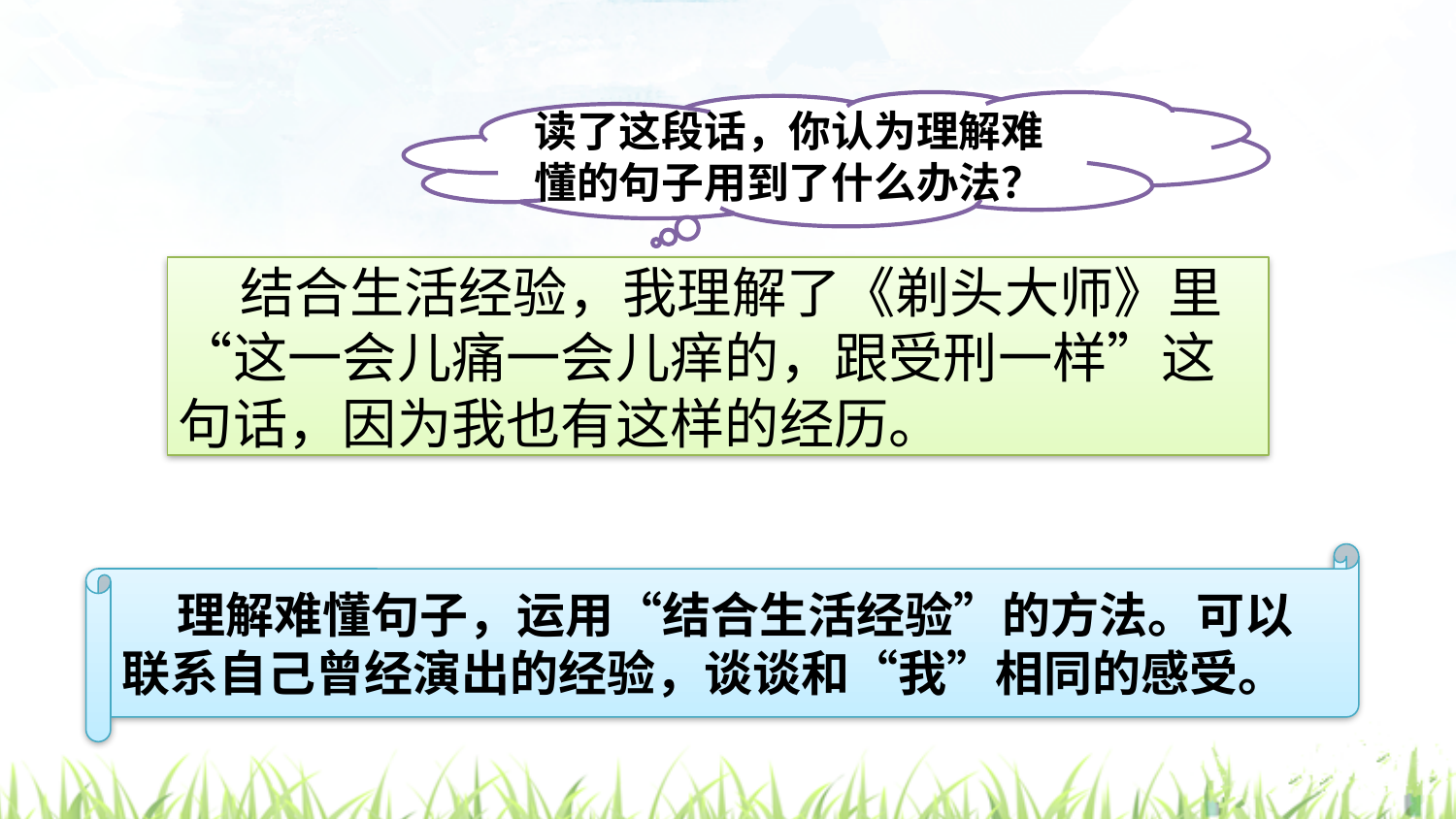

读了这段话，你认为理解难懂的句子用到了什么办法？

    结合生活经验，我理解了《剃头大师》里“这一会儿痛一会儿痒的，跟受刑一样”这句话，因为我也有这样的经历。
    理解难懂句子，运用“结合生活经验”的方法。可以联系自己曾经演出的经验，谈谈和“我”相同的感受。